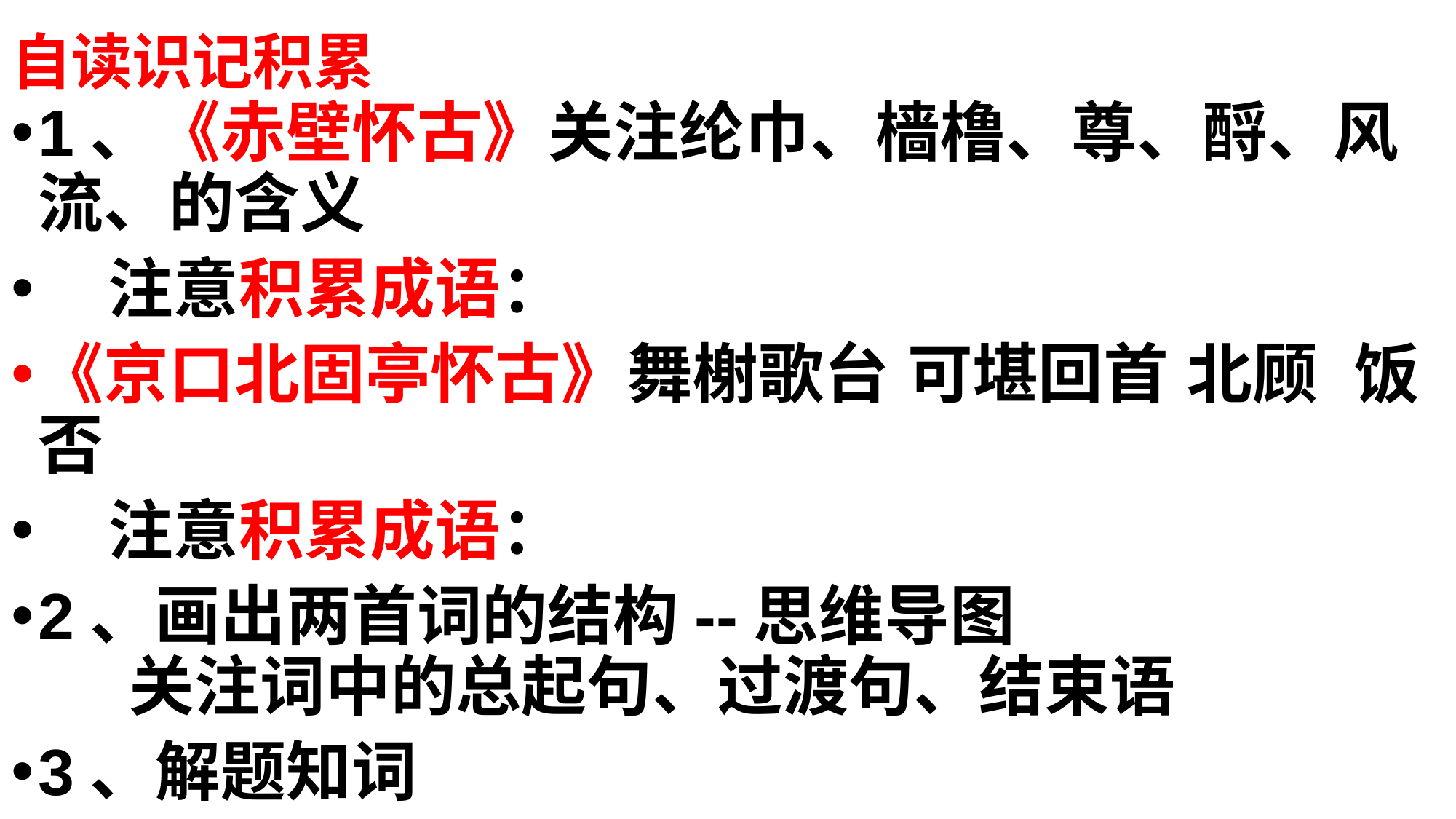

# 自读识记积累
1、《赤壁怀古》关注纶巾、樯橹、尊、酹、风流、的含义
   注意积累成语：
《京口北固亭怀古》舞榭歌台 可堪回首 北顾  饭否
   注意积累成语：
2、画出两首词的结构--思维导图
     关注词中的总起句、过渡句、结束语
3、解题知词